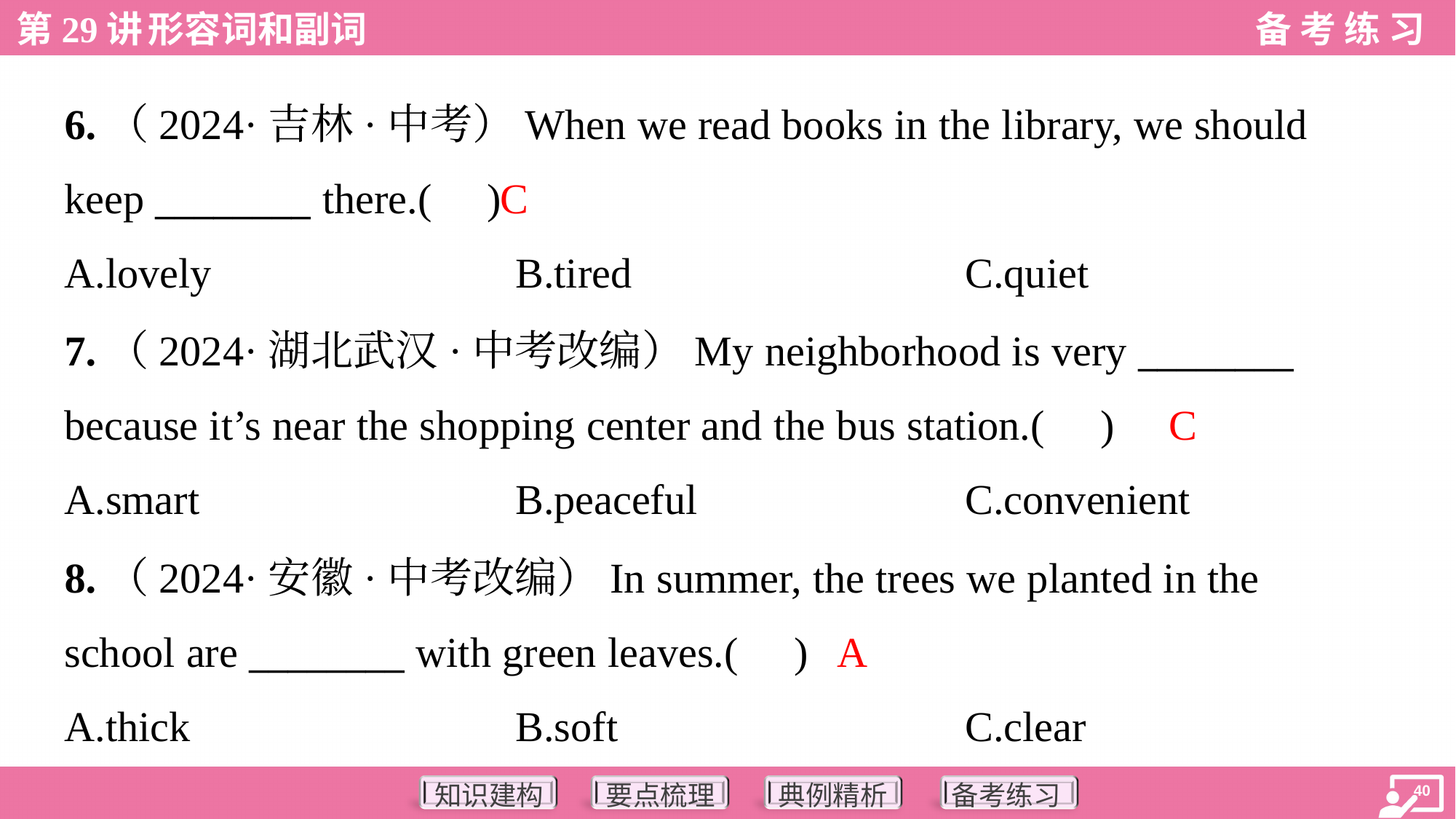

6.（2024·吉林·中考）When we read books in the library, we should
keep ________ there.(     )
C
A.lovely	B.tired	C.quiet
7.（2024·湖北武汉·中考改编）My neighborhood is very ________
because it’s near the shopping center and the bus station.(     )
C
A.smart	B.peaceful	C.convenient
8.（2024·安徽·中考改编）In summer, the trees we planted in the
school are ________ with green leaves.(     )
A
A.thick	B.soft	C.clear